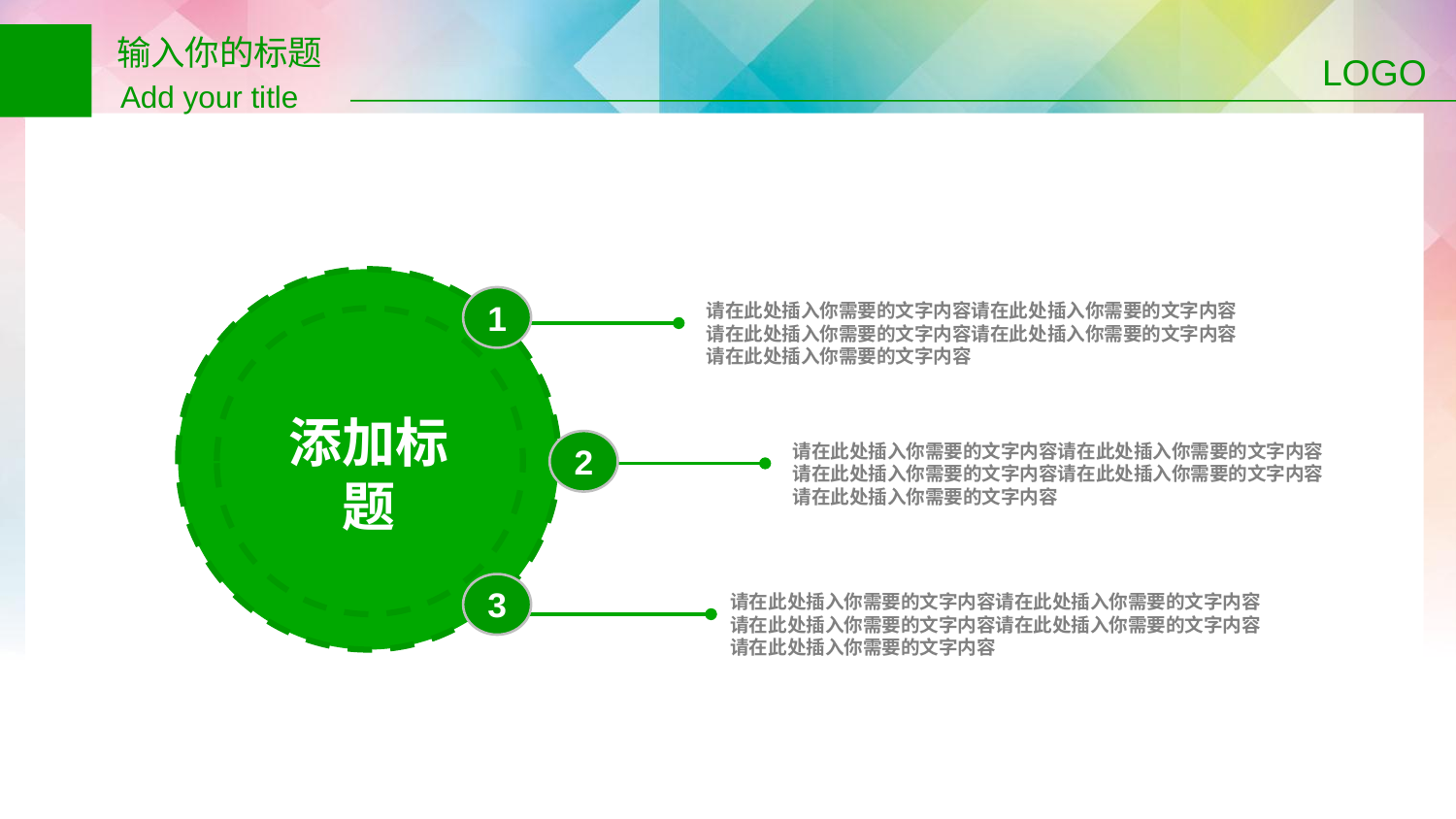

输入你的标题
Add your title
LOGO

1
请在此处插入你需要的文字内容请在此处插入你需要的文字内容请在此处插入你需要的文字内容请在此处插入你需要的文字内容请在此处插入你需要的文字内容

添加标题
2
请在此处插入你需要的文字内容请在此处插入你需要的文字内容请在此处插入你需要的文字内容请在此处插入你需要的文字内容请在此处插入你需要的文字内容
3
请在此处插入你需要的文字内容请在此处插入你需要的文字内容请在此处插入你需要的文字内容请在此处插入你需要的文字内容请在此处插入你需要的文字内容